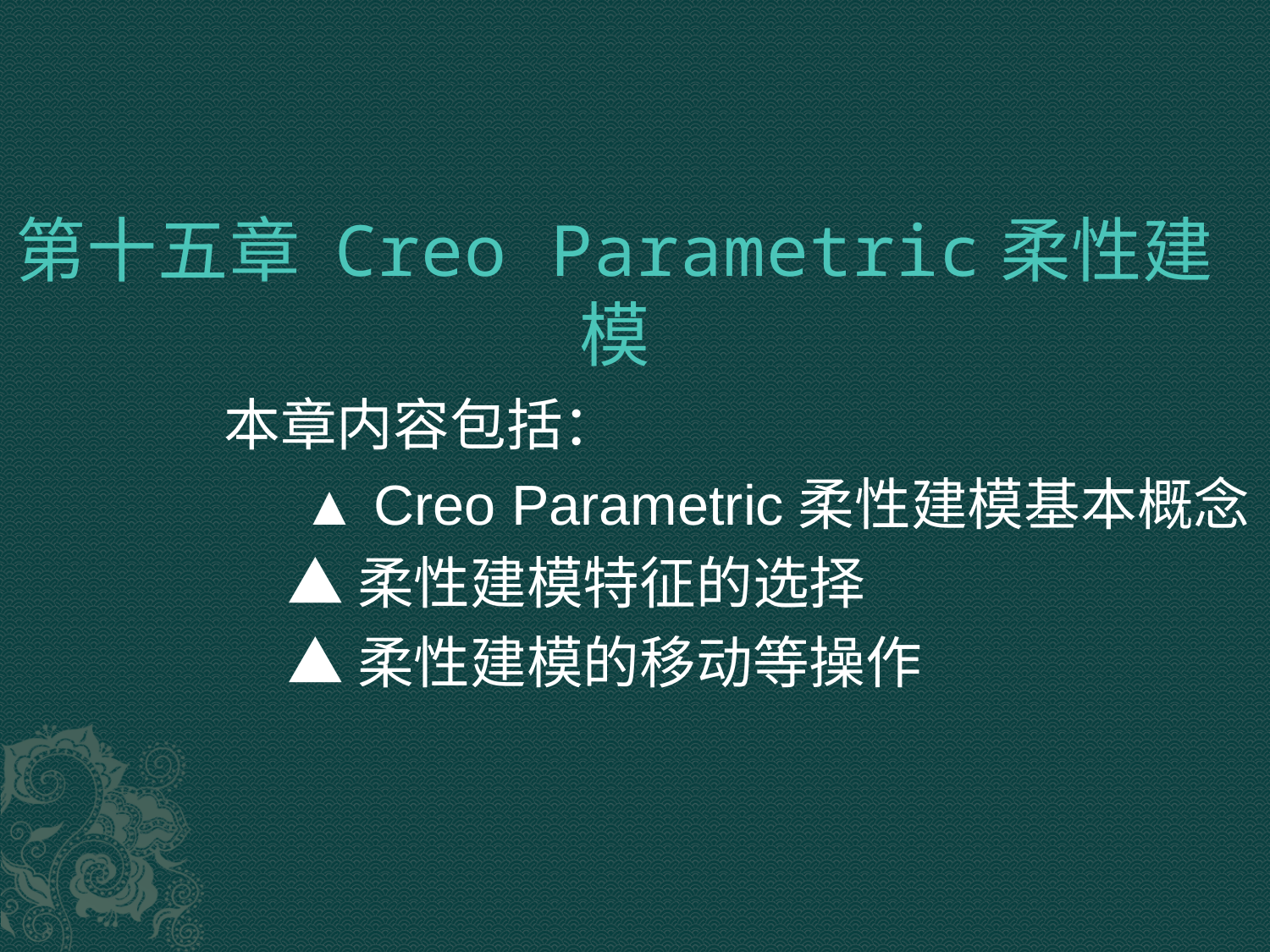

# 第十五章 Creo Parametric柔性建模
本章内容包括：
     ▲ Creo Parametric柔性建模基本概念
     ▲柔性建模特征的选择
     ▲柔性建模的移动等操作